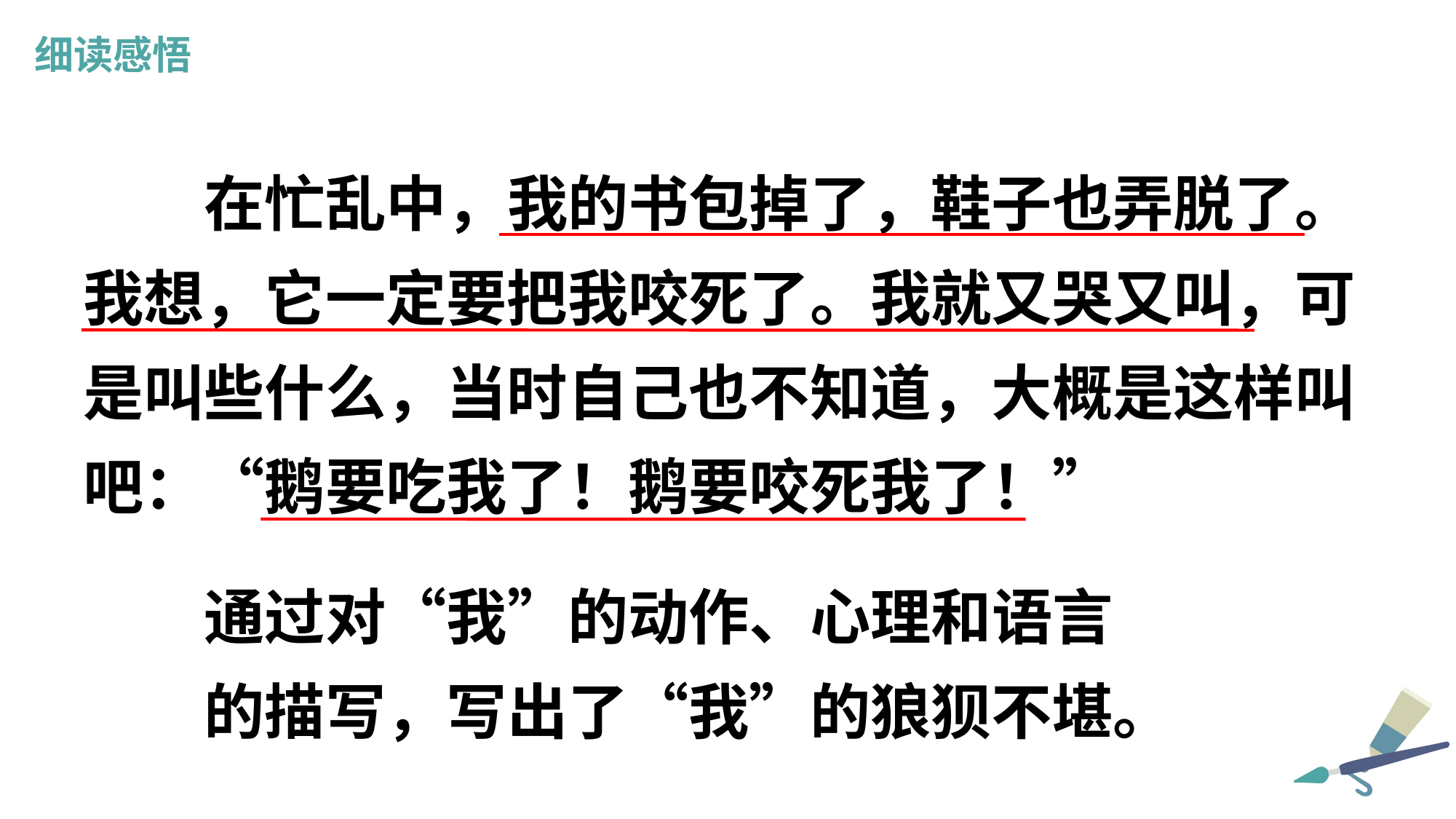

细读感悟
在忙乱中，我的书包掉了，鞋子也弄脱了。我想，它一定要把我咬死了。我就又哭又叫，可是叫些什么，当时自己也不知道，大概是这样叫吧：“鹅要吃我了！鹅要咬死我了！”
通过对“我”的动作、心理和语言
的描写，写出了“我”的狼狈不堪。